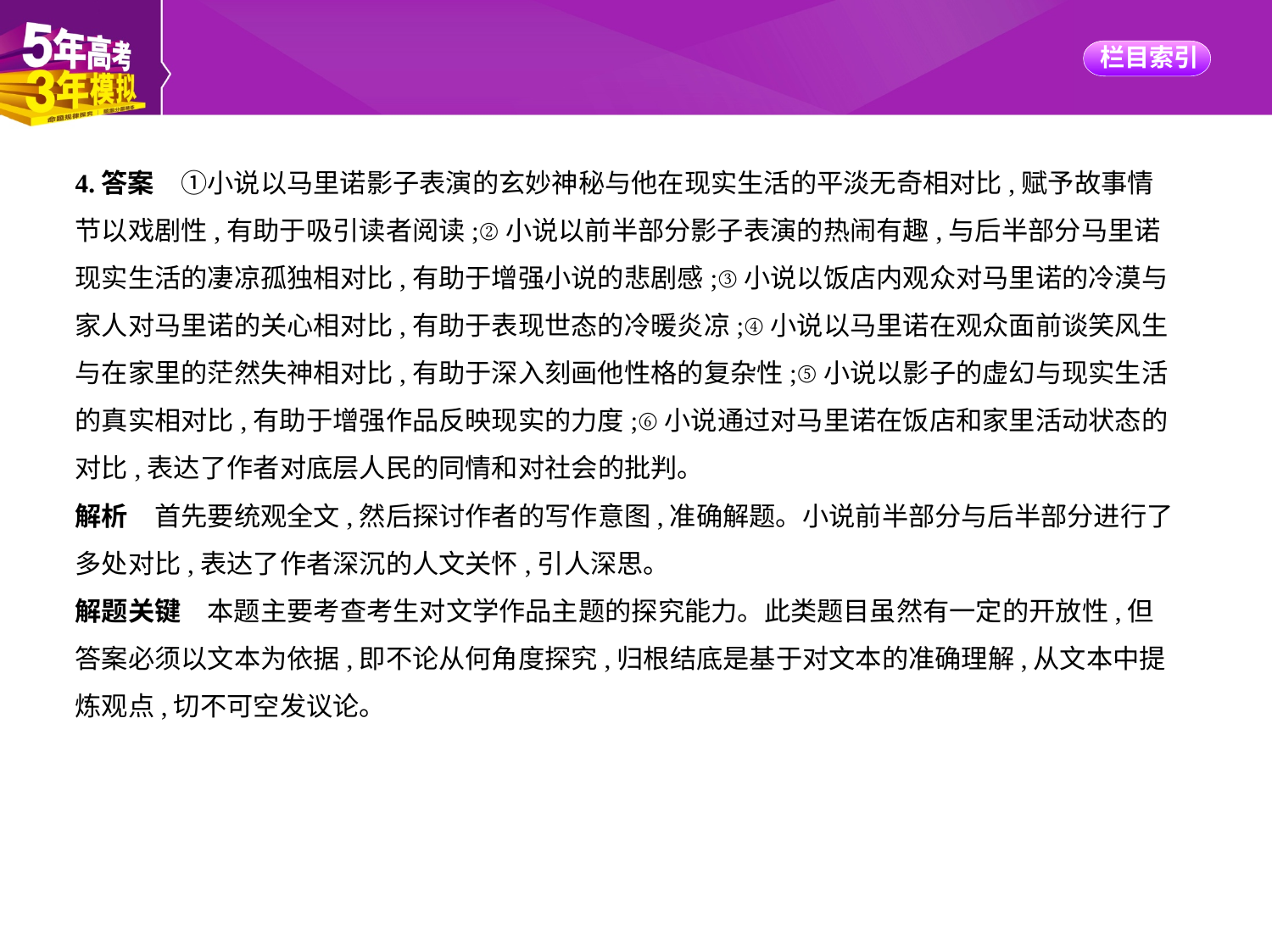

4.答案　①小说以马里诺影子表演的玄妙神秘与他在现实生活的平淡无奇相对比,赋予故事情
节以戏剧性,有助于吸引读者阅读;②小说以前半部分影子表演的热闹有趣,与后半部分马里诺
现实生活的凄凉孤独相对比,有助于增强小说的悲剧感;③小说以饭店内观众对马里诺的冷漠与
家人对马里诺的关心相对比,有助于表现世态的冷暖炎凉;④小说以马里诺在观众面前谈笑风生
与在家里的茫然失神相对比,有助于深入刻画他性格的复杂性;⑤小说以影子的虚幻与现实生活
的真实相对比,有助于增强作品反映现实的力度;⑥小说通过对马里诺在饭店和家里活动状态的
对比,表达了作者对底层人民的同情和对社会的批判。
解析　首先要统观全文,然后探讨作者的写作意图,准确解题。小说前半部分与后半部分进行了
多处对比,表达了作者深沉的人文关怀,引人深思。
解题关键　本题主要考查考生对文学作品主题的探究能力。此类题目虽然有一定的开放性,但
答案必须以文本为依据,即不论从何角度探究,归根结底是基于对文本的准确理解,从文本中提
炼观点,切不可空发议论。